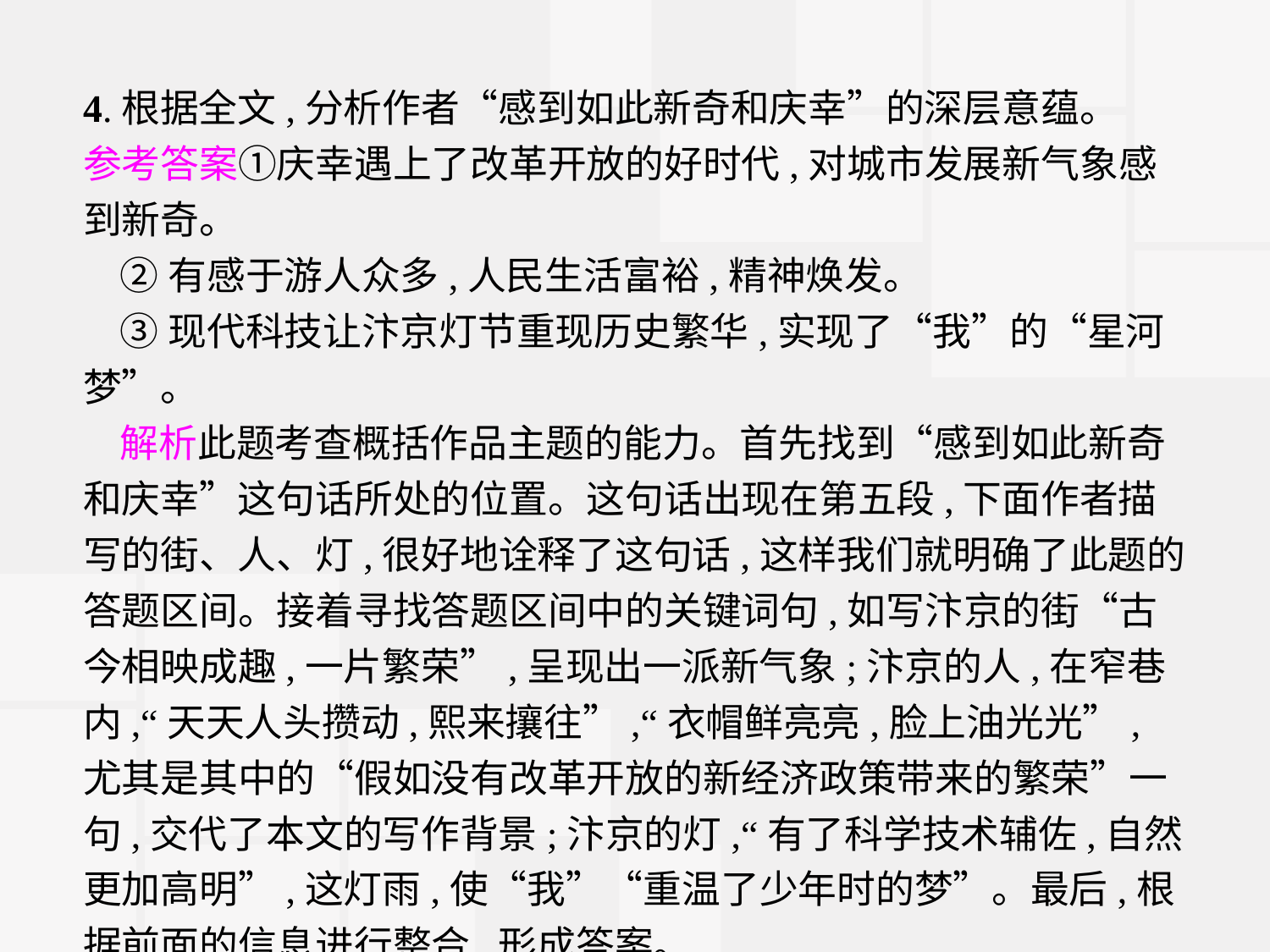

4.根据全文,分析作者“感到如此新奇和庆幸”的深层意蕴。
参考答案①庆幸遇上了改革开放的好时代,对城市发展新气象感到新奇。
②有感于游人众多,人民生活富裕,精神焕发。
③现代科技让汴京灯节重现历史繁华,实现了“我”的“星河梦”。
解析此题考查概括作品主题的能力。首先找到“感到如此新奇和庆幸”这句话所处的位置。这句话出现在第五段,下面作者描写的街、人、灯,很好地诠释了这句话,这样我们就明确了此题的答题区间。接着寻找答题区间中的关键词句,如写汴京的街“古今相映成趣,一片繁荣”,呈现出一派新气象;汴京的人,在窄巷内,“天天人头攒动,熙来攘往”,“衣帽鲜亮亮,脸上油光光”,尤其是其中的“假如没有改革开放的新经济政策带来的繁荣”一句,交代了本文的写作背景;汴京的灯,“有了科学技术辅佐,自然更加高明”,这灯雨,使“我”“重温了少年时的梦”。最后,根据前面的信息进行整合,形成答案。